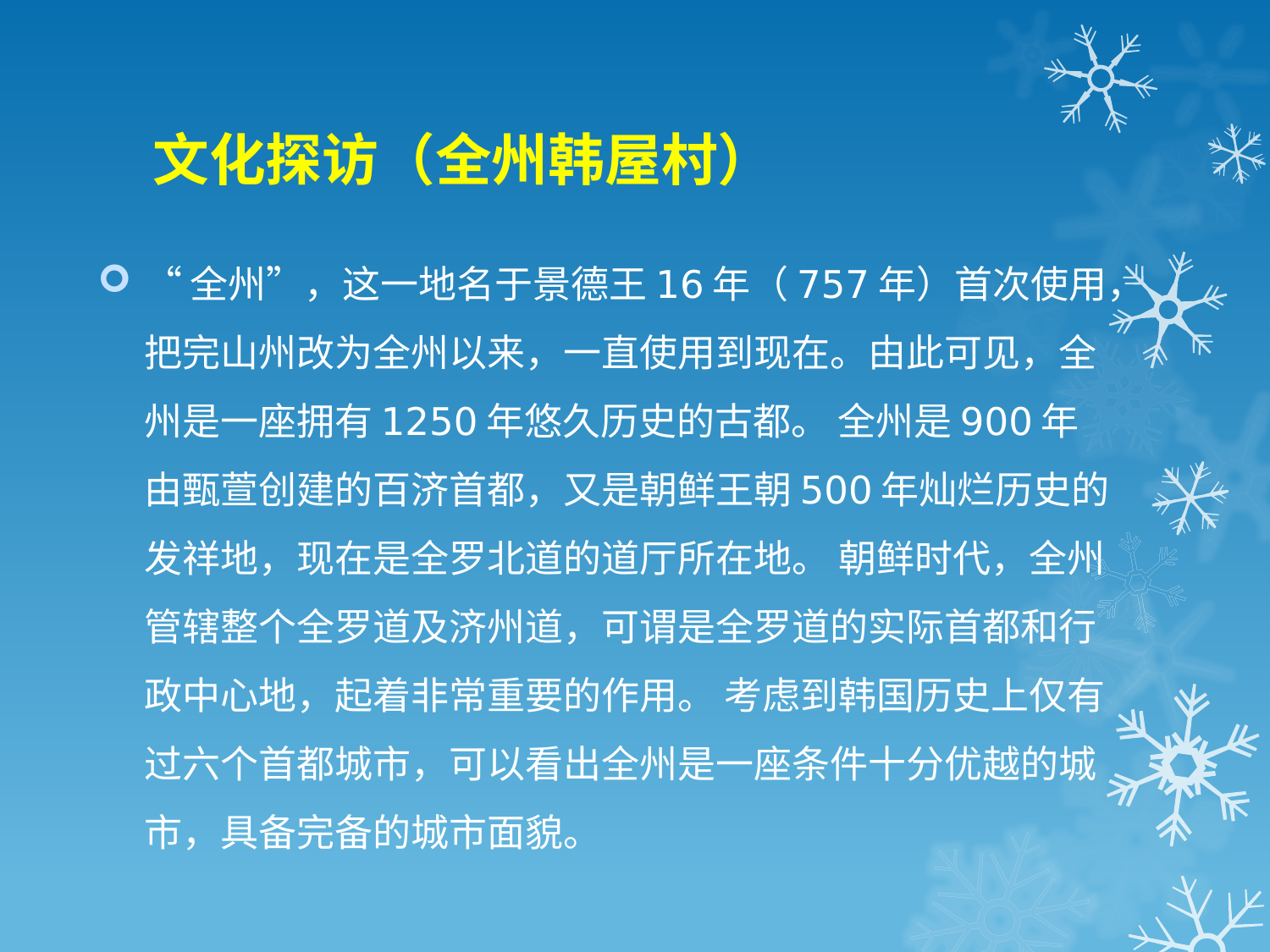

# 文化探访（全州韩屋村）
“全州”，这一地名于景德王16年（757年）首次使用，把完山州改为全州以来，一直使用到现在。由此可见，全州是一座拥有1250年悠久历史的古都。 全州是900年由甄萱创建的百济首都，又是朝鲜王朝500年灿烂历史的发祥地，现在是全罗北道的道厅所在地。 朝鲜时代，全州管辖整个全罗道及济州道，可谓是全罗道的实际首都和行政中心地，起着非常重要的作用。 考虑到韩国历史上仅有过六个首都城市，可以看出全州是一座条件十分优越的城市，具备完备的城市面貌。